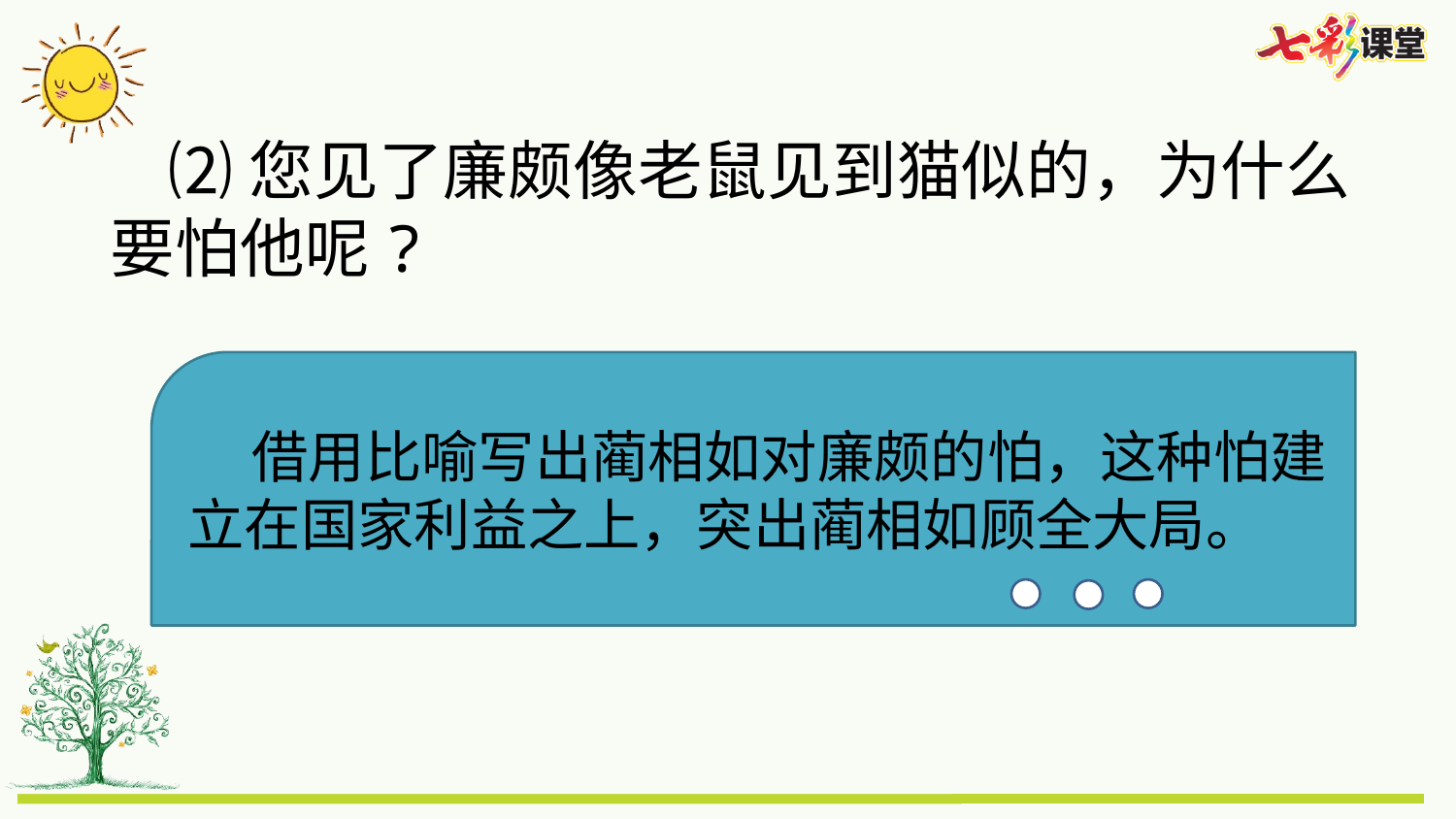

⑵您见了廉颇像老鼠见到猫似的，为什么要怕他呢?
    借用比喻写出蔺相如对廉颇的怕，这种怕建立在国家利益之上，突出蔺相如顾全大局。